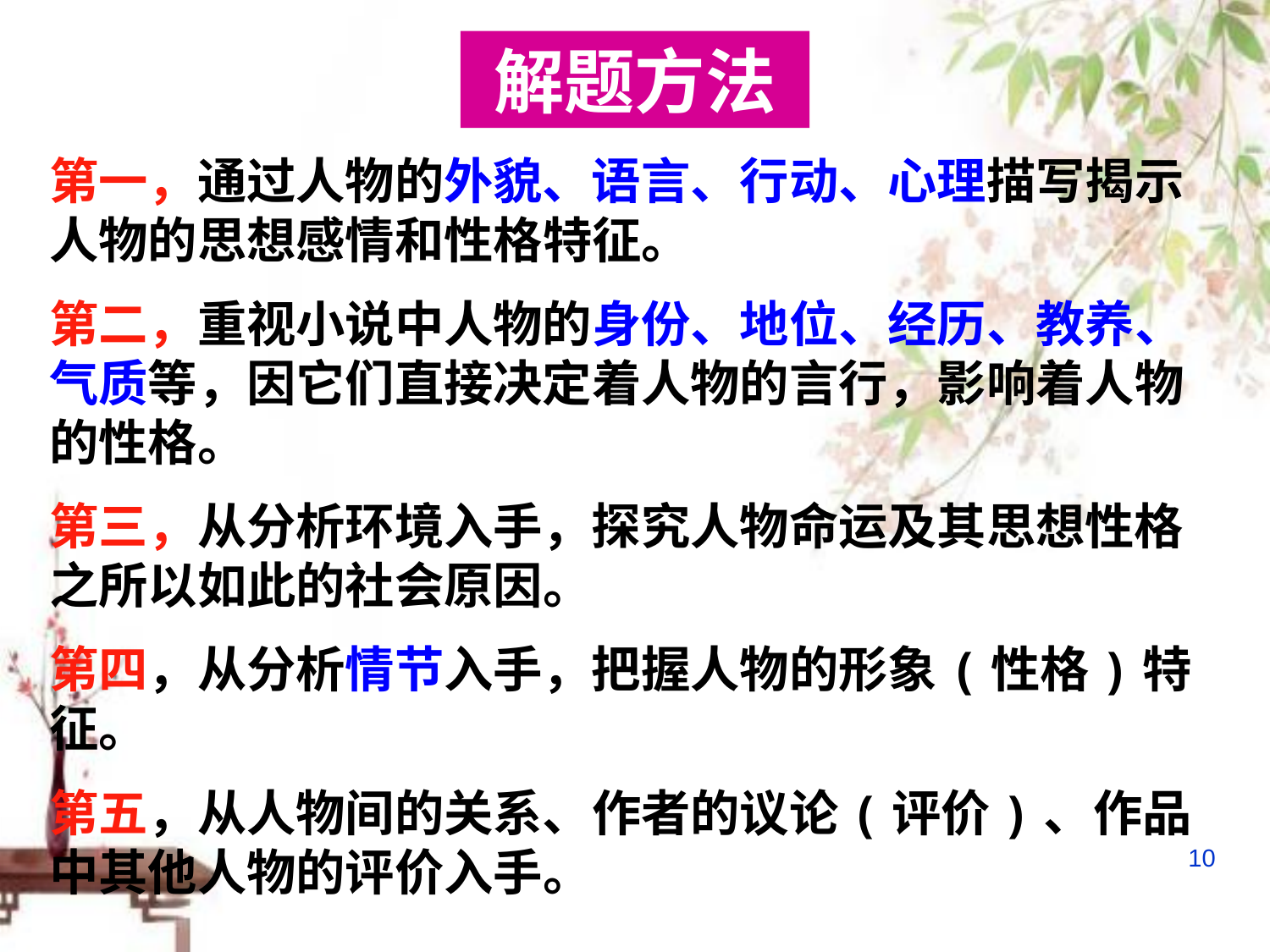

解题方法
第一，通过人物的外貌、语言、行动、心理描写揭示人物的思想感情和性格特征。
第二，重视小说中人物的身份、地位、经历、教养、气质等，因它们直接决定着人物的言行，影响着人物的性格。
第三，从分析环境入手，探究人物命运及其思想性格之所以如此的社会原因。
第四，从分析情节入手，把握人物的形象(性格)特征。
第五，从人物间的关系、作者的议论(评价)、作品中其他人物的评价入手。
10